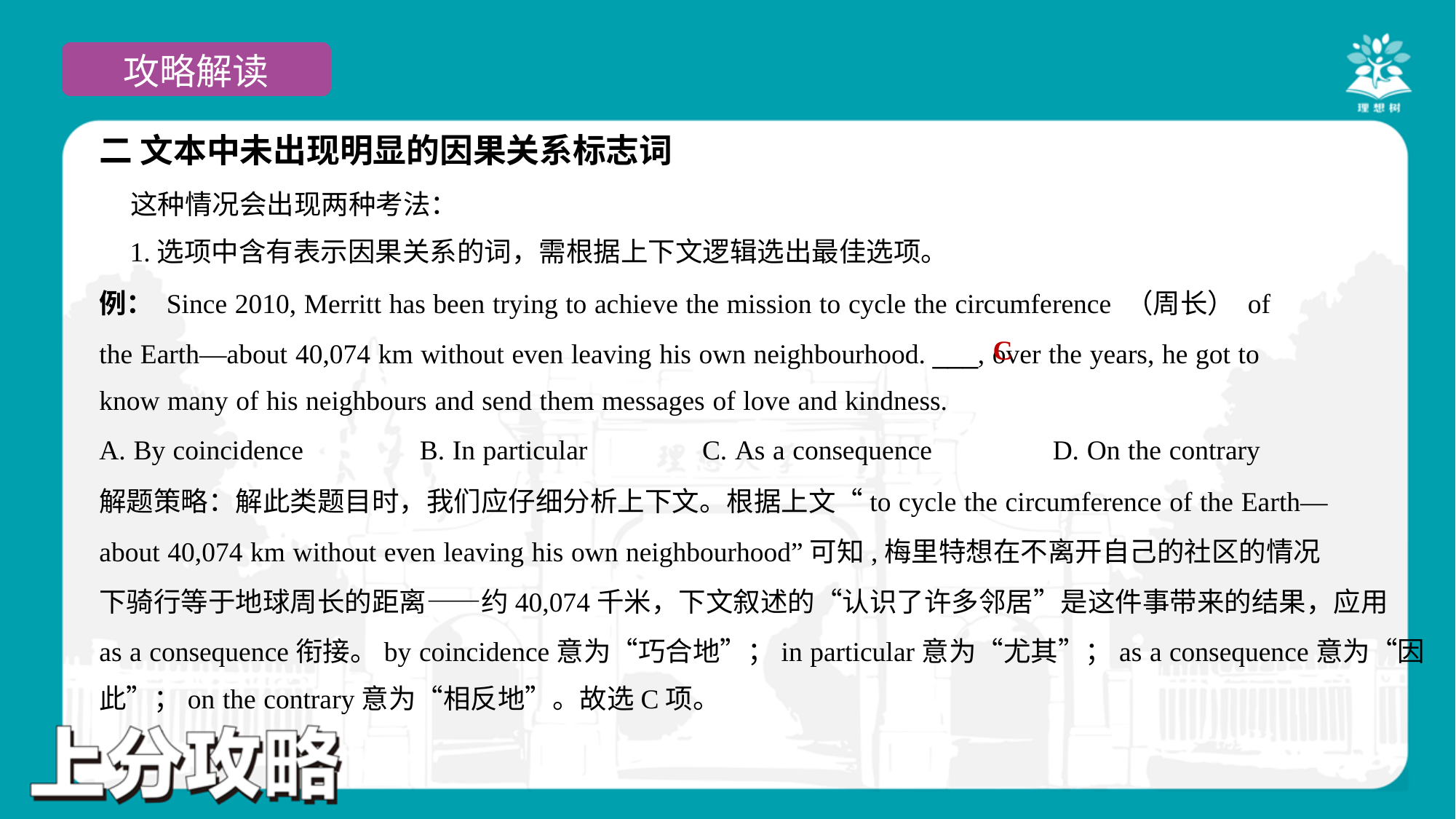

二 文本中未出现明显的因果关系标志词
    这种情况会出现两种考法：
    1.选项中含有表示因果关系的词，需根据上下文逻辑选出最佳选项。
例： Since 2010, Merritt has been trying to achieve the mission to cycle the circumference （周长） of
the Earth—about 40,074 km without even leaving his own neighbourhood. ___, over the years, he got to
know many of his neighbours and send them messages of love and kindness.
C
A. By coincidence	B. In particular	C. As a consequence	D. On the contrary
解题策略：解此类题目时，我们应仔细分析上下文。根据上文“to cycle the circumference of the Earth—
about 40,074 km without even leaving his own neighbourhood”可知,梅里特想在不离开自己的社区的情况
下骑行等于地球周长的距离——约40,074千米，下文叙述的“认识了许多邻居”是这件事带来的结果，应用
as a consequence衔接。by coincidence意为“巧合地”；in particular意为“尤其”；as a consequence意为“因
此”；on the contrary意为“相反地”。故选C项。